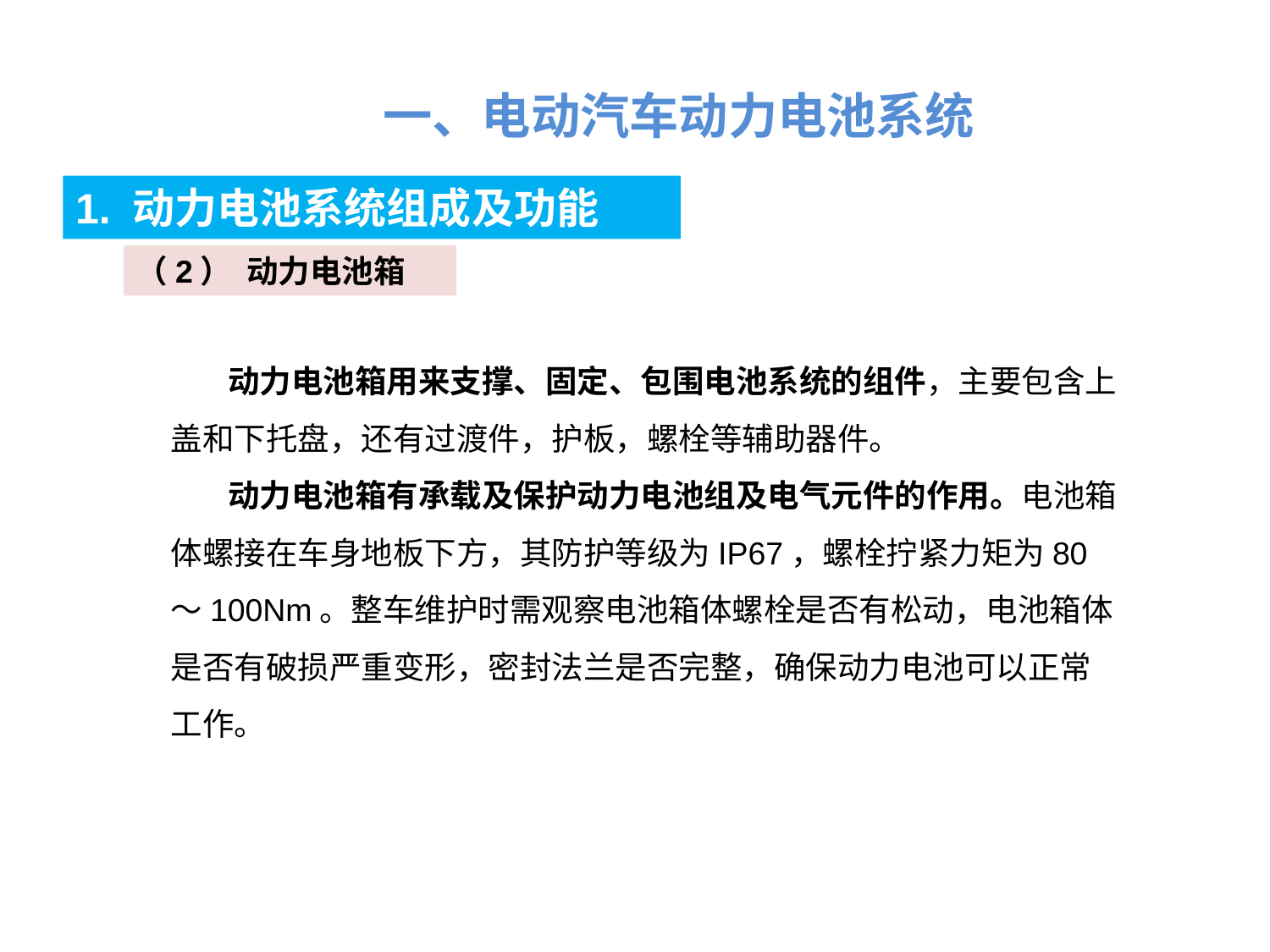

一、电动汽车动力电池系统
1. 动力电池系统组成及功能
（2）  动力电池箱
 动力电池箱用来支撑、固定、包围电池系统的组件，主要包含上盖和下托盘，还有过渡件，护板，螺栓等辅助器件。
 动力电池箱有承载及保护动力电池组及电气元件的作用。电池箱体螺接在车身地板下方，其防护等级为IP67，螺栓拧紧力矩为80～100Nm。整车维护时需观察电池箱体螺栓是否有松动，电池箱体是否有破损严重变形，密封法兰是否完整，确保动力电池可以正常工作。